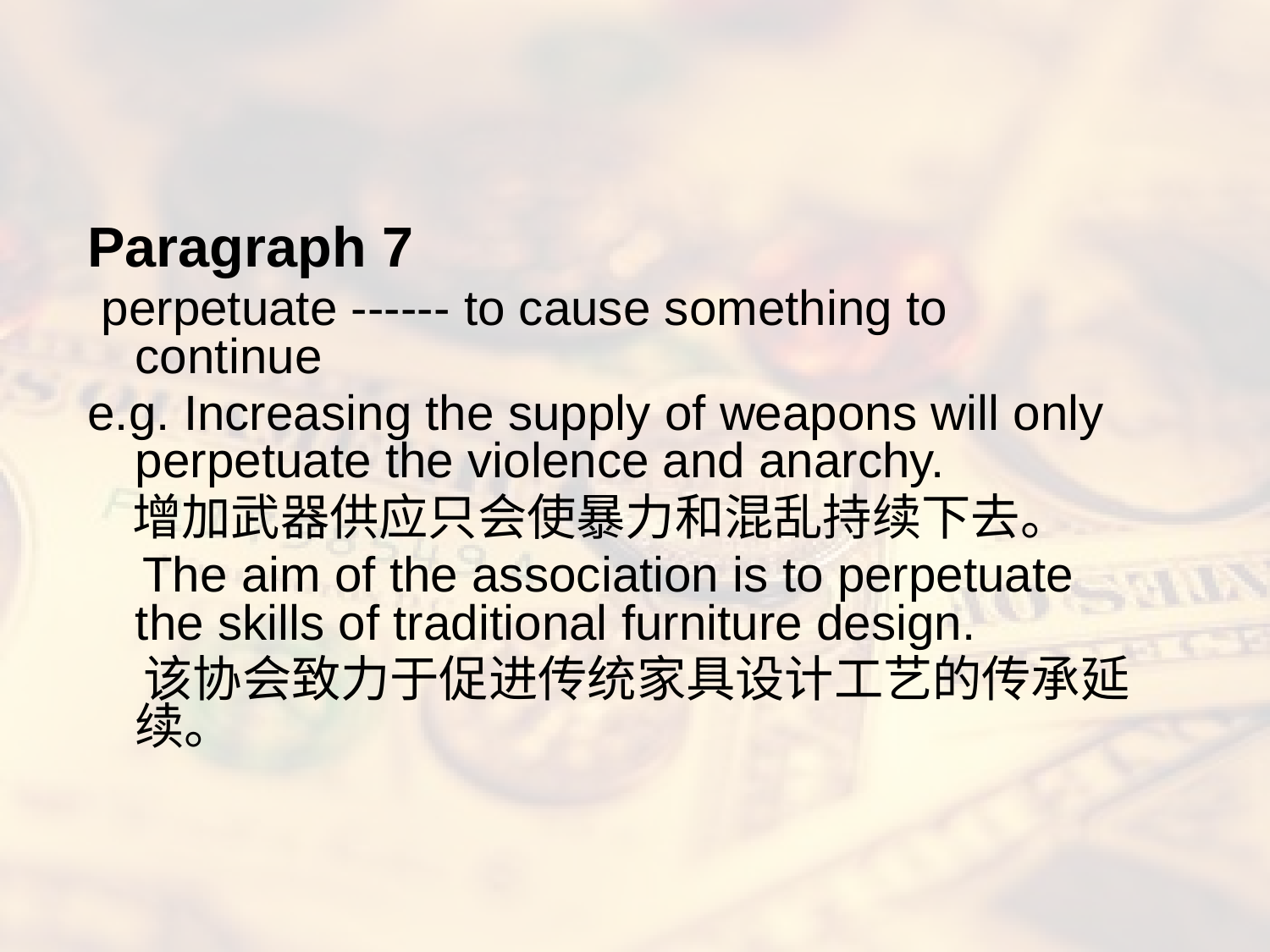

Paragraph 7
 perpetuate ------ to cause something to continue
e.g. Increasing the supply of weapons will only perpetuate the violence and anarchy.
   增加武器供应只会使暴力和混乱持续下去。
    The aim of the association is to perpetuate the skills of traditional furniture design.
    该协会致力于促进传统家具设计工艺的传承延续。
#